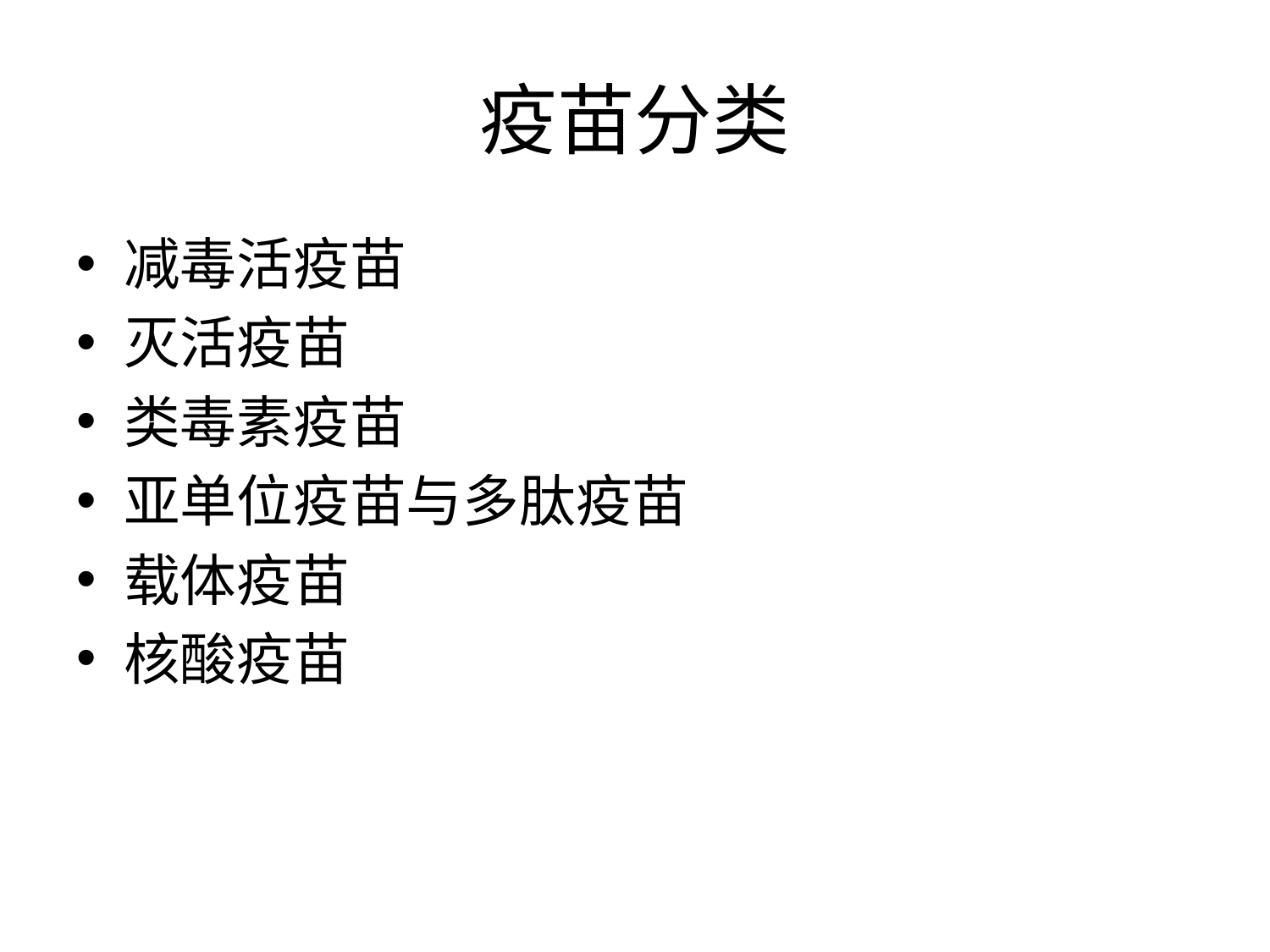

# 疫苗分类
减毒活疫苗
灭活疫苗
类毒素疫苗
亚单位疫苗与多肽疫苗
载体疫苗
核酸疫苗